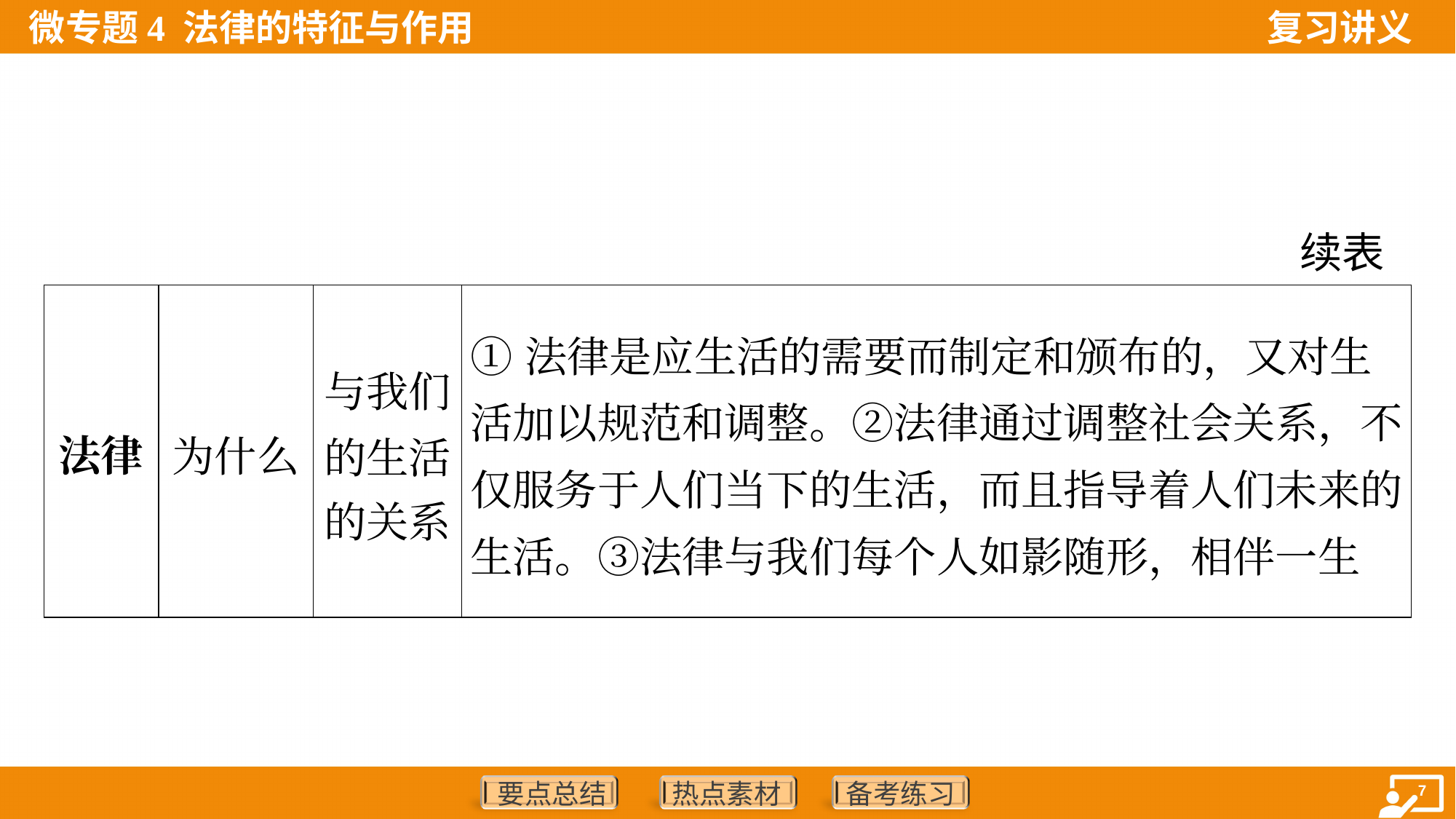

续表
| 法律 | 为什么 | 与我们 的生活 的关系 | ①法律是应生活的需要而制定和颁布的，又对生活加以规范和调整。②法律通过调整社会关系，不仅服务于人们当下的生活，而且指导着人们未来的生活。③法律与我们每个人如影随形，相伴一生 |
| --- | --- | --- | --- |